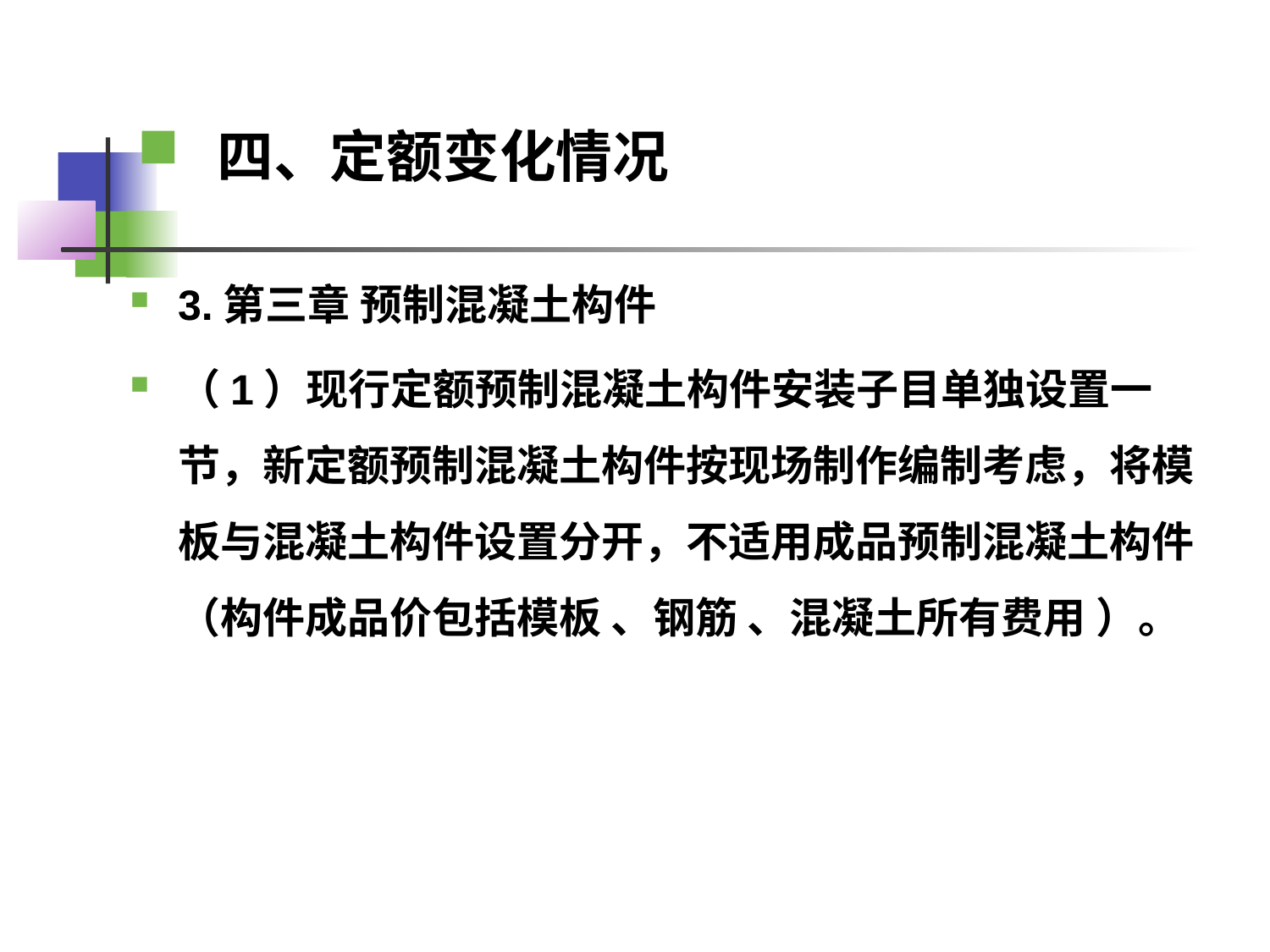

四、定额变化情况
3.第三章 预制混凝土构件
（1）现行定额预制混凝土构件安装子目单独设置一节，新定额预制混凝土构件按现场制作编制考虑，将模板与混凝土构件设置分开，不适用成品预制混凝土构件（构件成品价包括模板 、钢筋 、混凝土所有费用 ）。